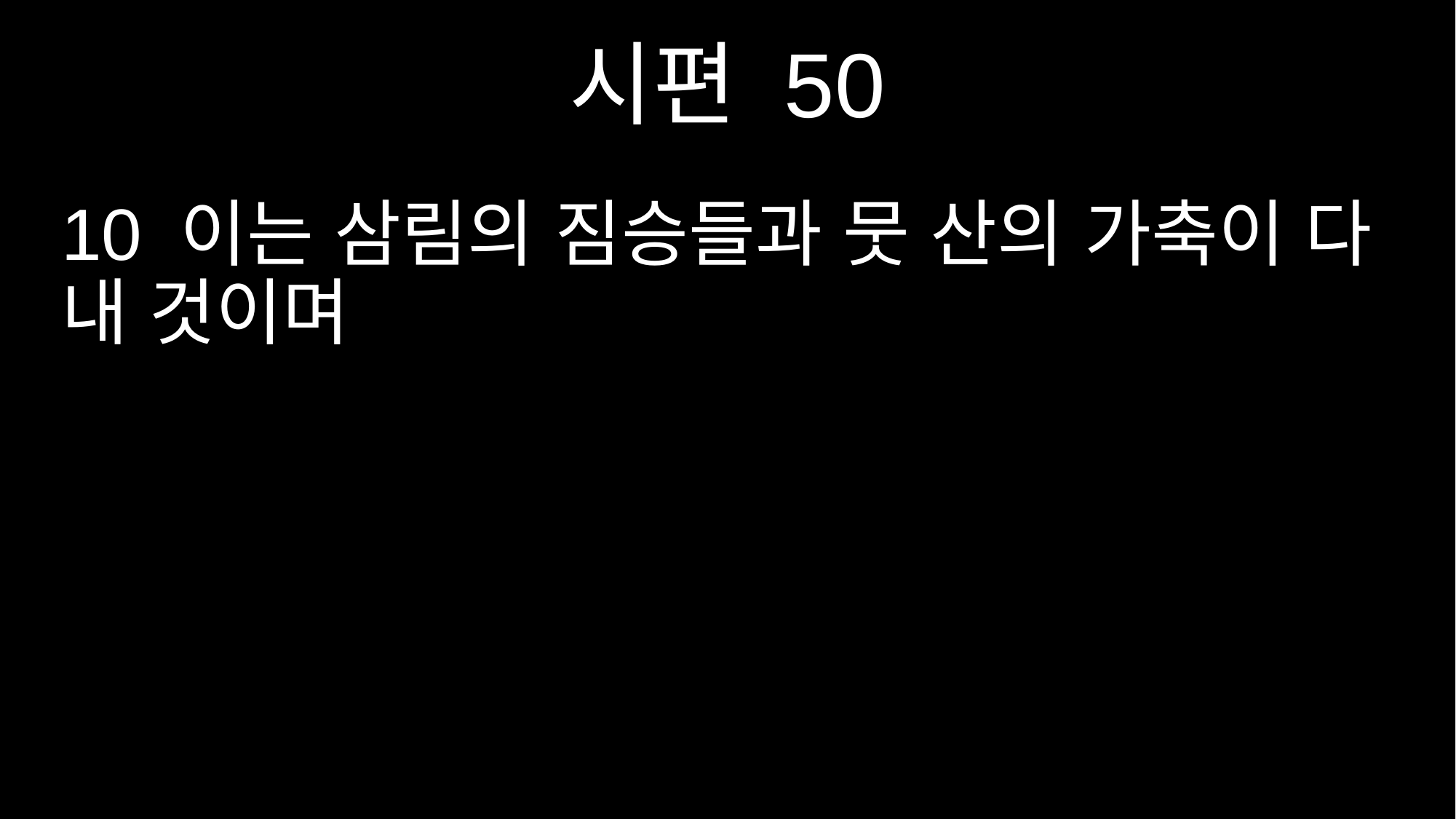

시편 50
10 이는 삼림의 짐승들과 뭇 산의 가축이 다 내 것이며